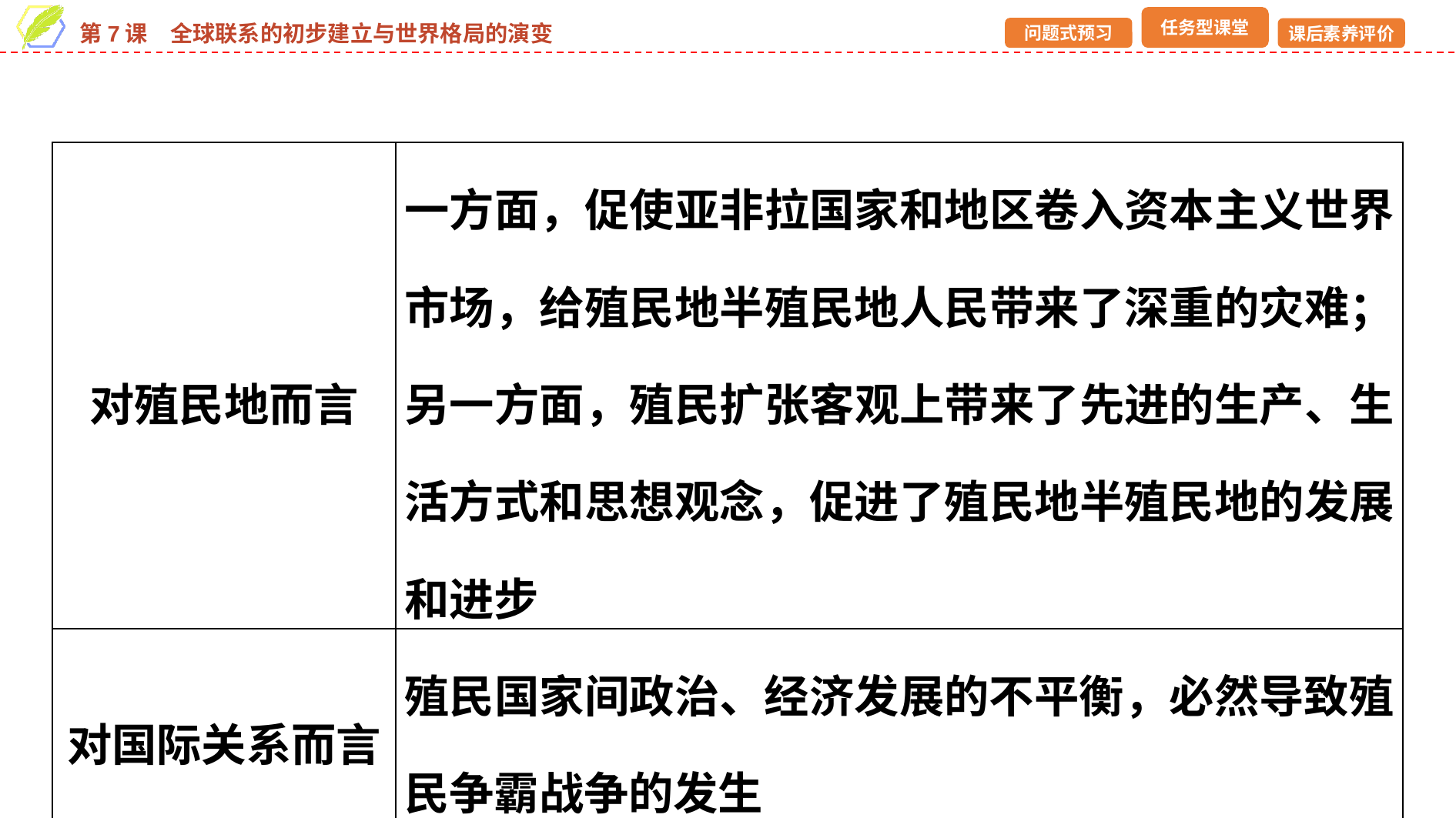

| 对殖民地而言 | 一方面，促使亚非拉国家和地区卷入资本主义世界市场，给殖民地半殖民地人民带来了深重的灾难；另一方面，殖民扩张客观上带来了先进的生产、生活方式和思想观念，促进了殖民地半殖民地的发展和进步 |
| --- | --- |
| 对国际关系而言 | 殖民国家间政治、经济发展的不平衡，必然导致殖民争霸战争的发生 |